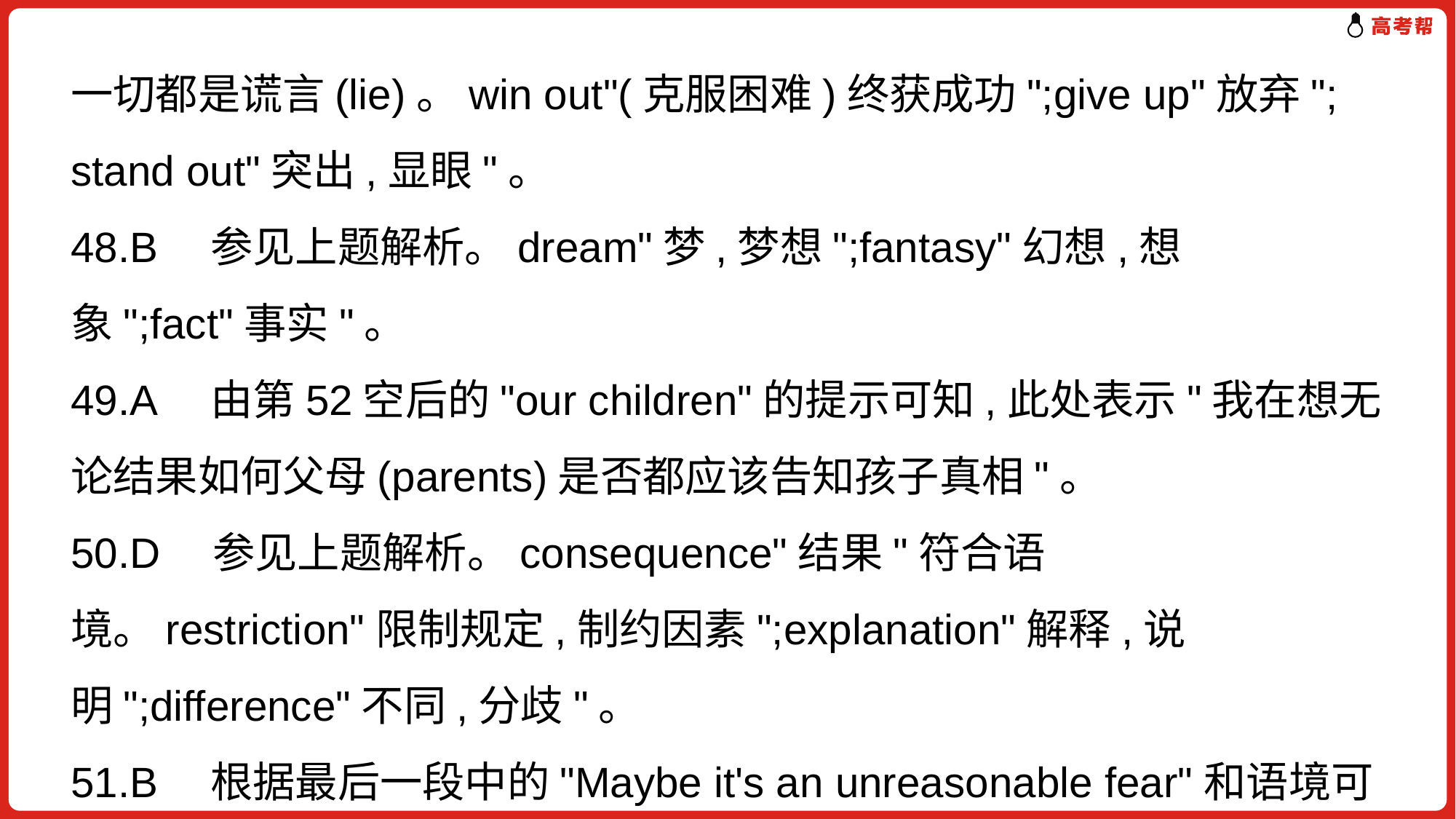

一切都是谎言(lie)。win out"(克服困难)终获成功";give up"放弃"; stand out"突出,显眼"。
48.B　参见上题解析。dream"梦,梦想";fantasy"幻想,想象";fact"事实"。
49.A　由第52空后的"our children"的提示可知,此处表示"我在想无论结果如何父母(parents)是否都应该告知孩子真相"。
50.D　参见上题解析。consequence"结果"符合语境。restriction"限制规定,制约因素";explanation"解释,说明";difference"不同,分歧"。
51.B　根据最后一段中的"Maybe it's an unreasonable fear"和语境可知,此处表示我感到强烈的恐惧(fear)。
52.C　根据下文表述的"窗户和门都有重要的比喻意义,我害怕对孩子说